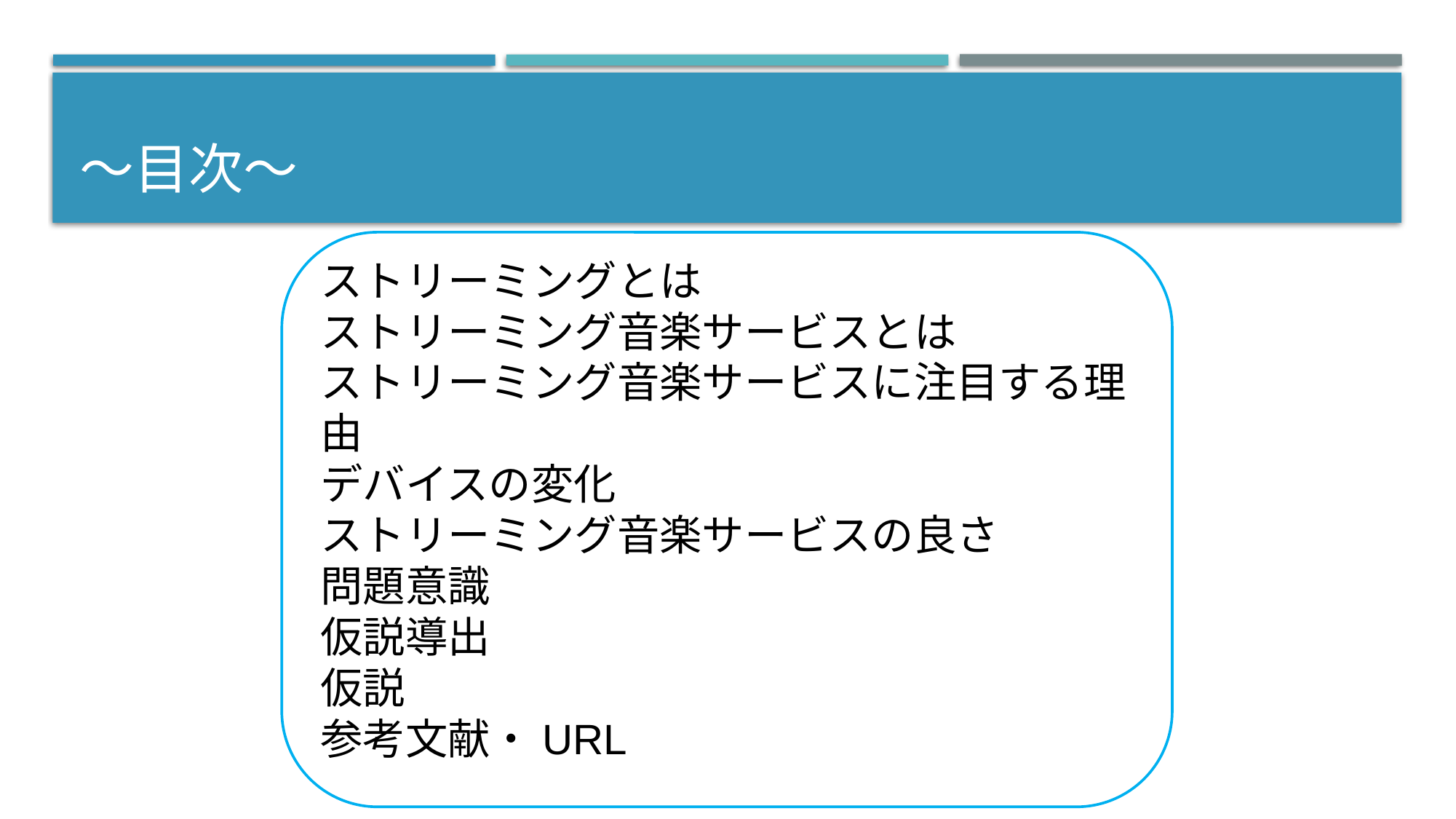

# 〜目次〜

ストリーミングとは
ストリーミング音楽サービスとは
ストリーミング音楽サービスに注目する理由
デバイスの変化
ストリーミング音楽サービスの良さ
問題意識
仮説導出
仮説
参考文献・URL